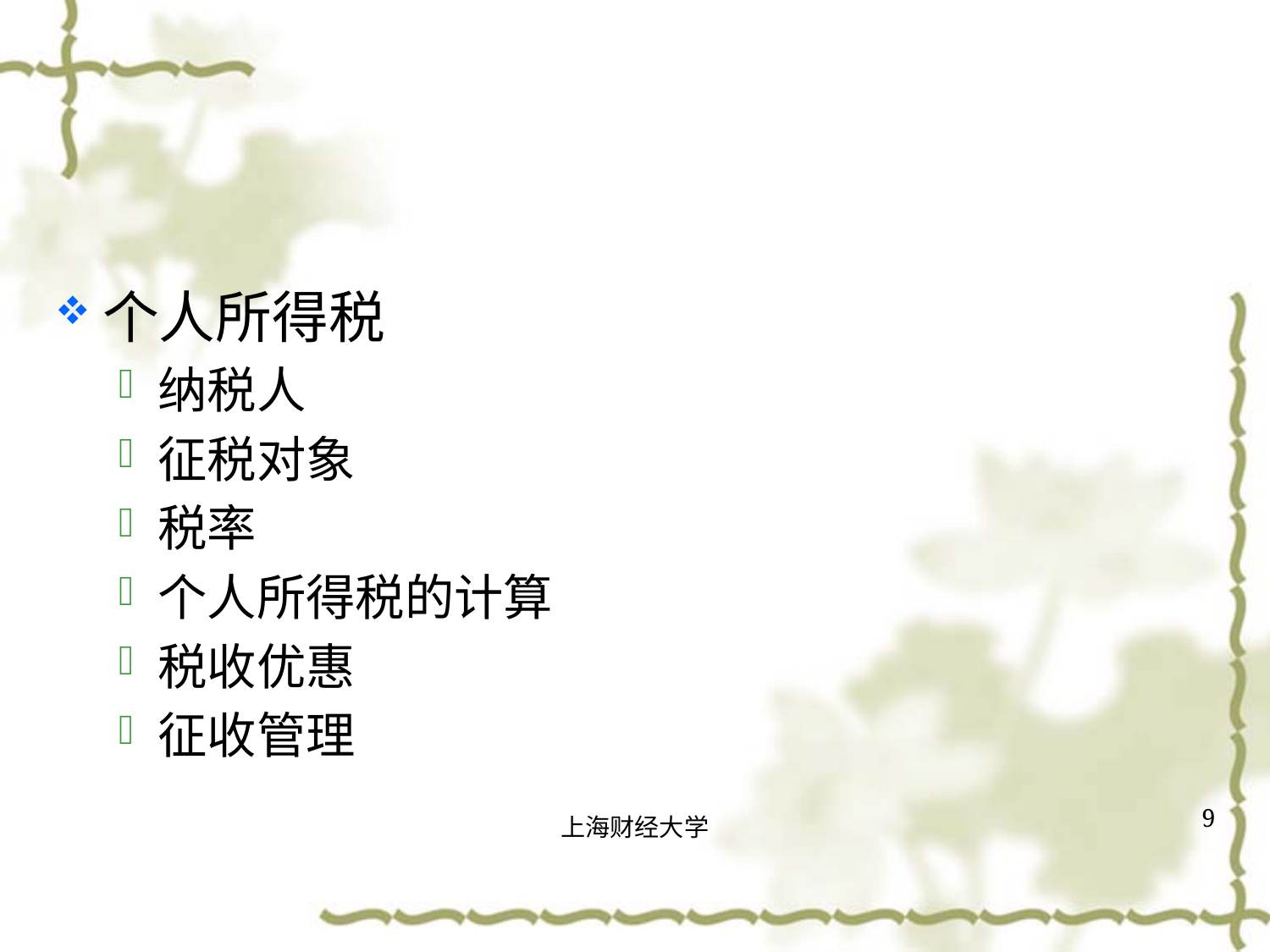

#
个人所得税
纳税人
征税对象
税率
个人所得税的计算
税收优惠
征收管理
9
上海财经大学